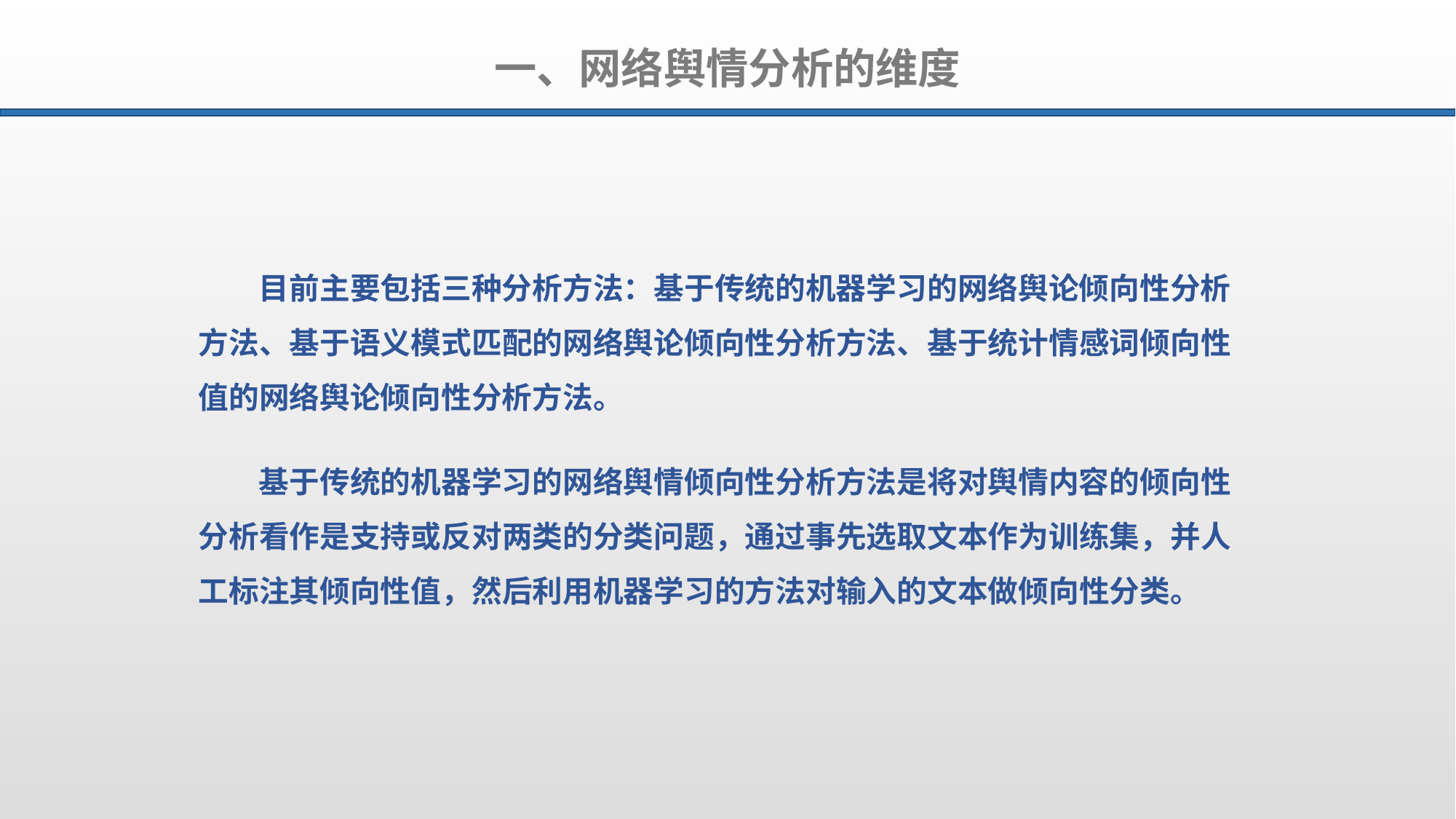

一、网络舆情分析的维度

目前主要包括三种分析方法：基于传统的机器学习的网络舆论倾向性分析方法、基于语义模式匹配的网络舆论倾向性分析方法、基于统计情感词倾向性值的网络舆论倾向性分析方法。
基于传统的机器学习的网络舆情倾向性分析方法是将对舆情内容的倾向性分析看作是支持或反对两类的分类问题，通过事先选取文本作为训练集，并人工标注其倾向性值，然后利用机器学习的方法对输入的文本做倾向性分类。